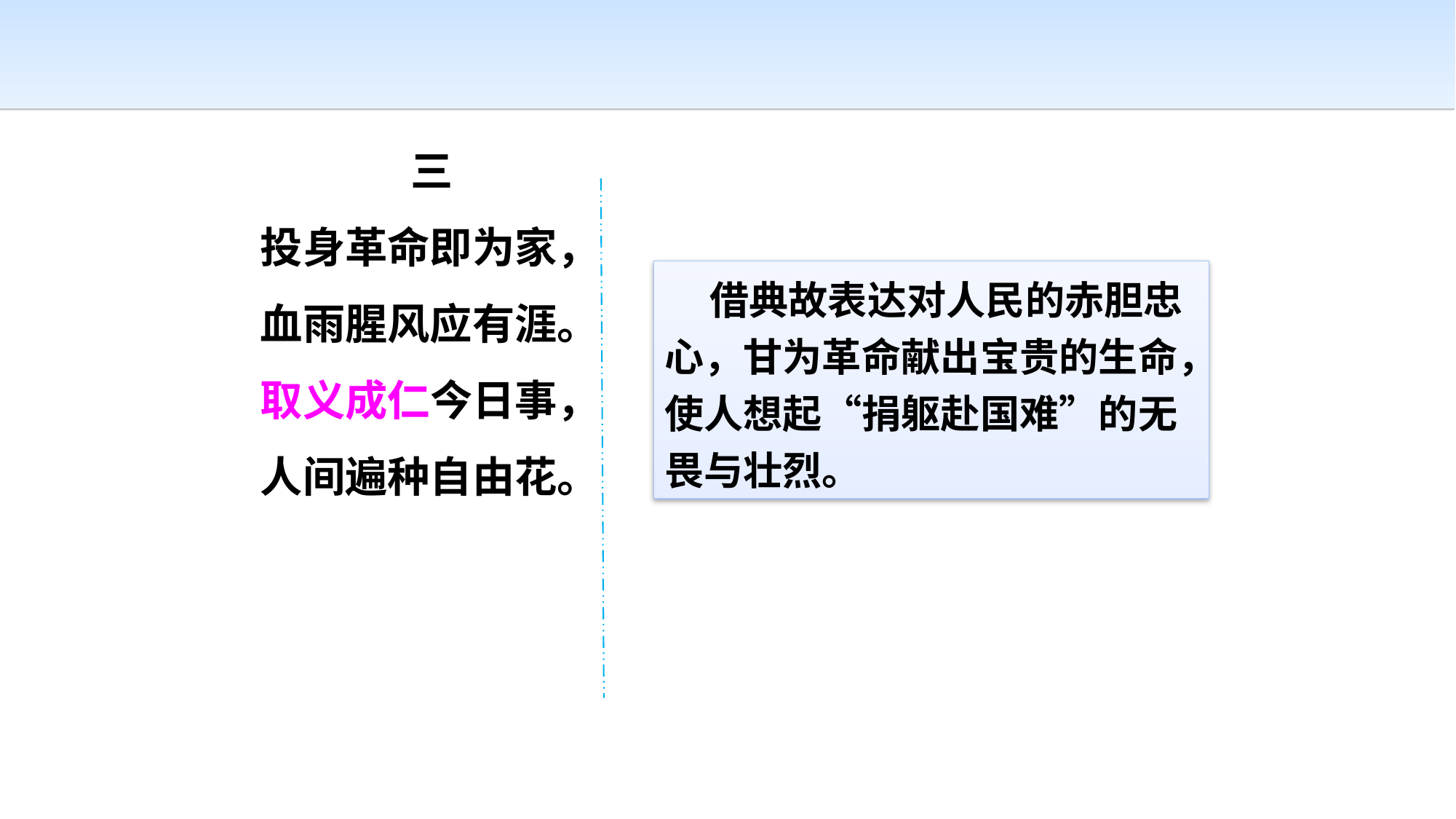

三
投身革命即为家，血雨腥风应有涯。
取义成仁今日事，人间遍种自由花。
    借典故表达对人民的赤胆忠心，甘为革命献出宝贵的生命，使人想起“捐躯赴国难”的无畏与壮烈。